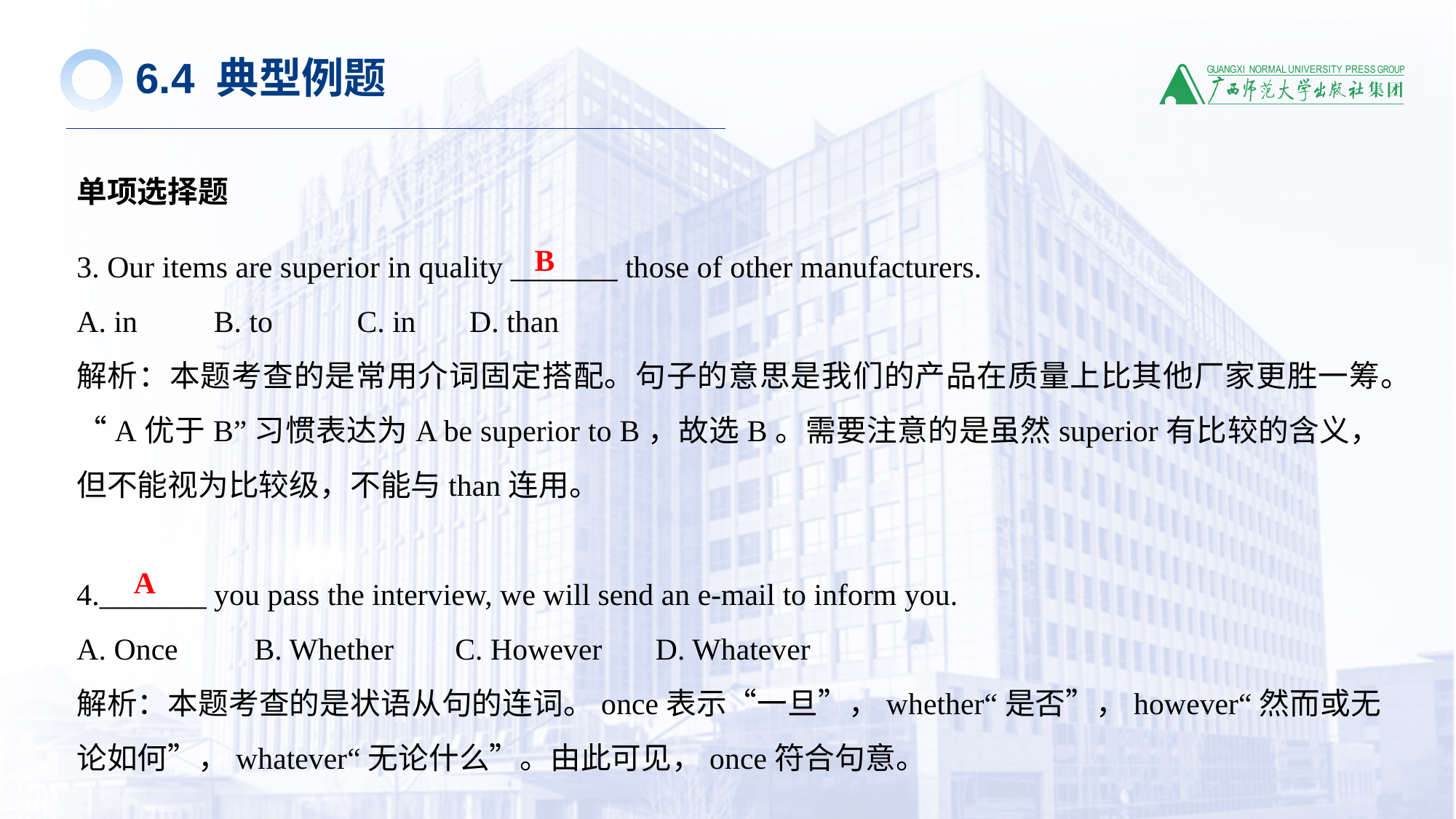

6.4 典型例题

单项选择题
3. Our items are superior in quality _______ those of other manufacturers.
A. in          B. to           C. in       D. than
解析：本题考查的是常用介词固定搭配。句子的意思是我们的产品在质量上比其他厂家更胜一筹。“A优于B”习惯表达为A be superior to B，故选B。需要注意的是虽然superior有比较的含义，但不能视为比较级，不能与than连用。

4._______ you pass the interview, we will send an e-mail to inform you.
A. Once          B. Whether        C. However       D. Whatever
解析：本题考查的是状语从句的连词。once表示“一旦”，whether“是否”，however“然而或无论如何”，whatever“无论什么”。由此可见，once符合句意。
B
A